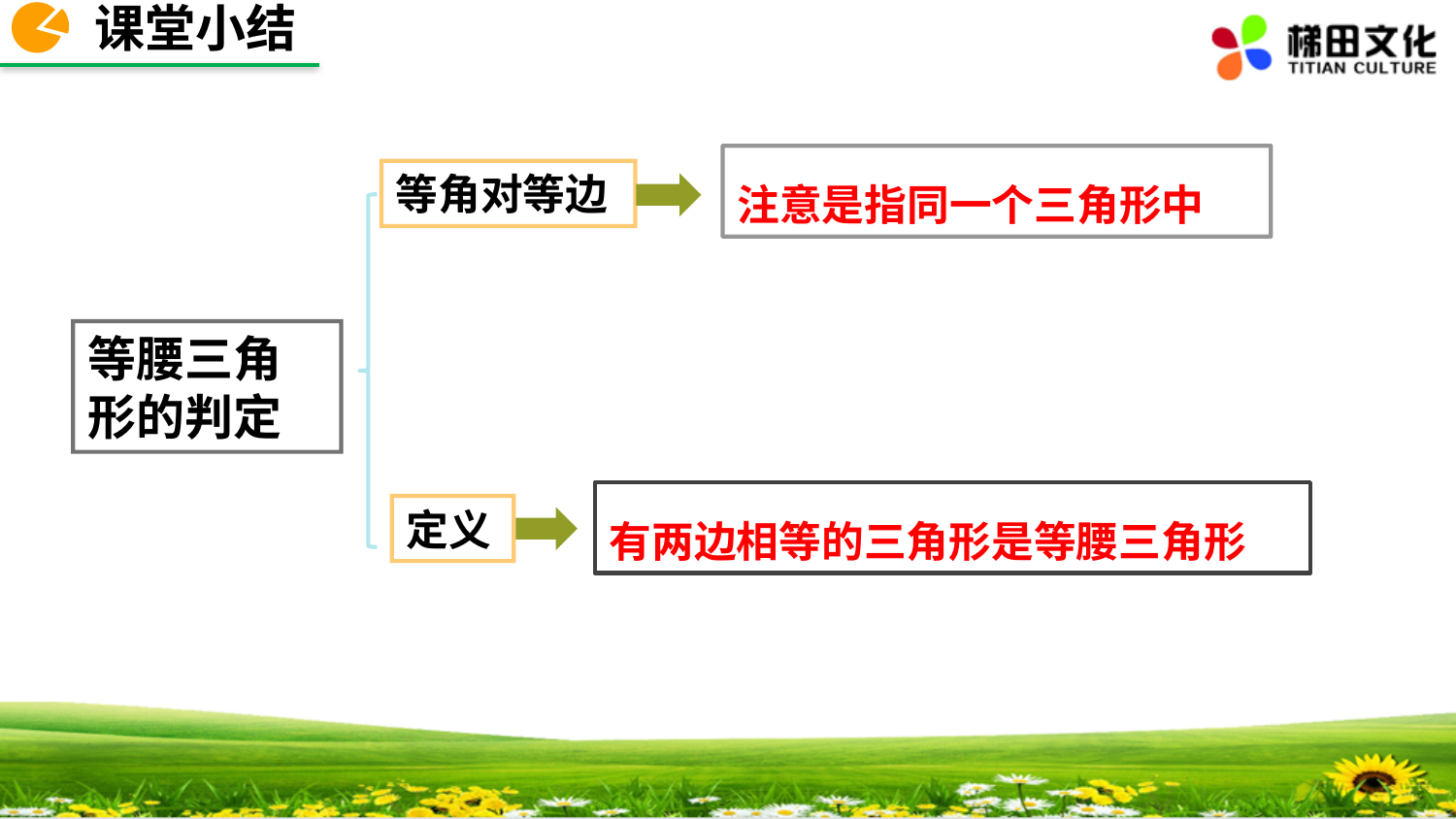

课堂小结

注意是指同一个三角形中
等角对等边

等腰三角形的判定
有两边相等的三角形是等腰三角形
定义